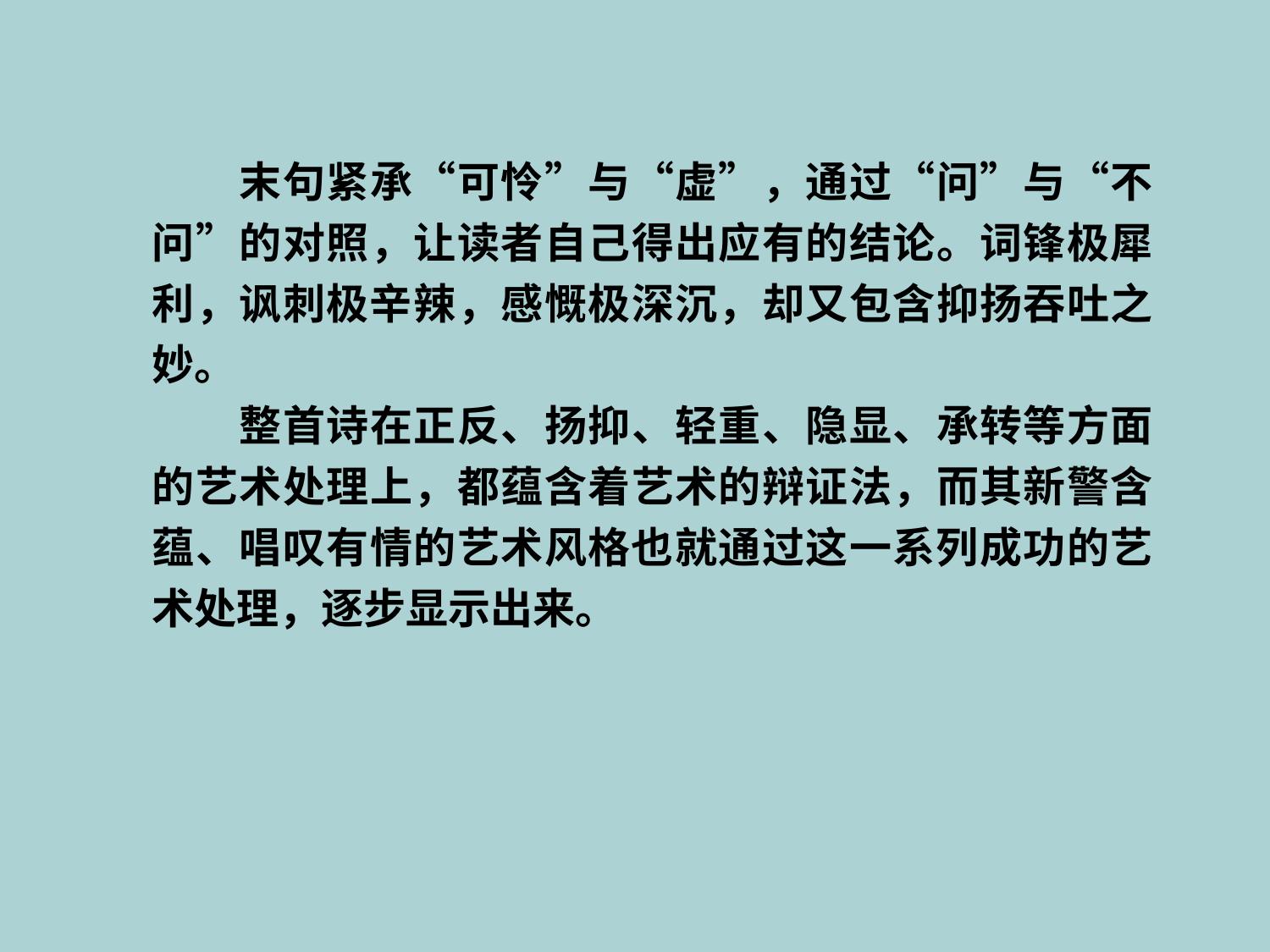

末句紧承“可怜”与“虚”，通过“问”与“不问”的对照，让读者自己得出应有的结论。词锋极犀利，讽刺极辛辣，感慨极深沉，却又包含抑扬吞吐之妙。
整首诗在正反、扬抑、轻重、隐显、承转等方面的艺术处理上，都蕴含着艺术的辩证法，而其新警含蕴、唱叹有情的艺术风格也就通过这一系列成功的艺术处理，逐步显示出来。